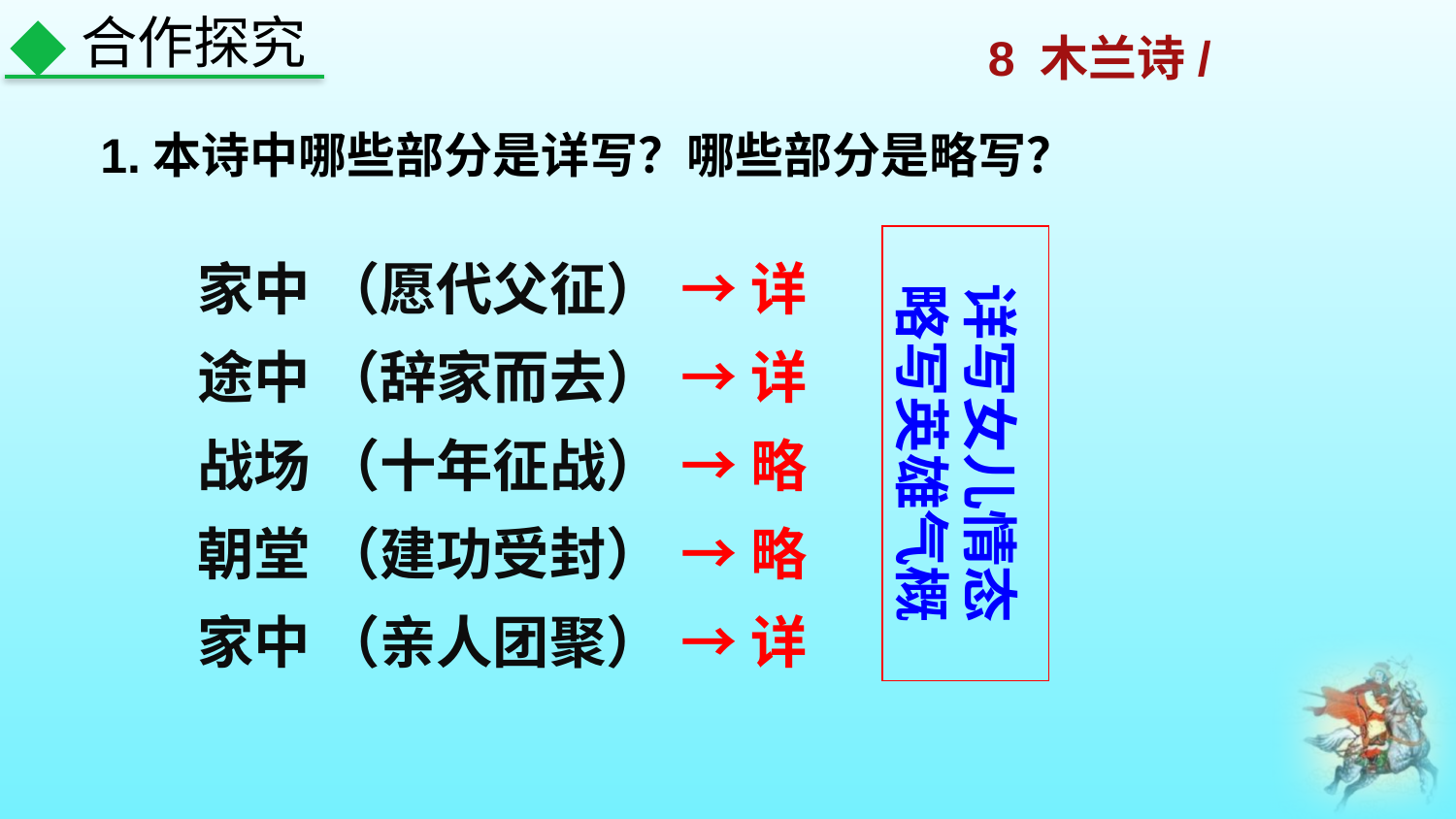

合作探究

1.本诗中哪些部分是详写？哪些部分是略写？
家中 （愿代父征）
途中 （辞家而去）
战场 （十年征战）
朝堂 （建功受封）
家中 （亲人团聚）
→详
→详
→略
→略
→详
详写女儿情态
略写英雄气概